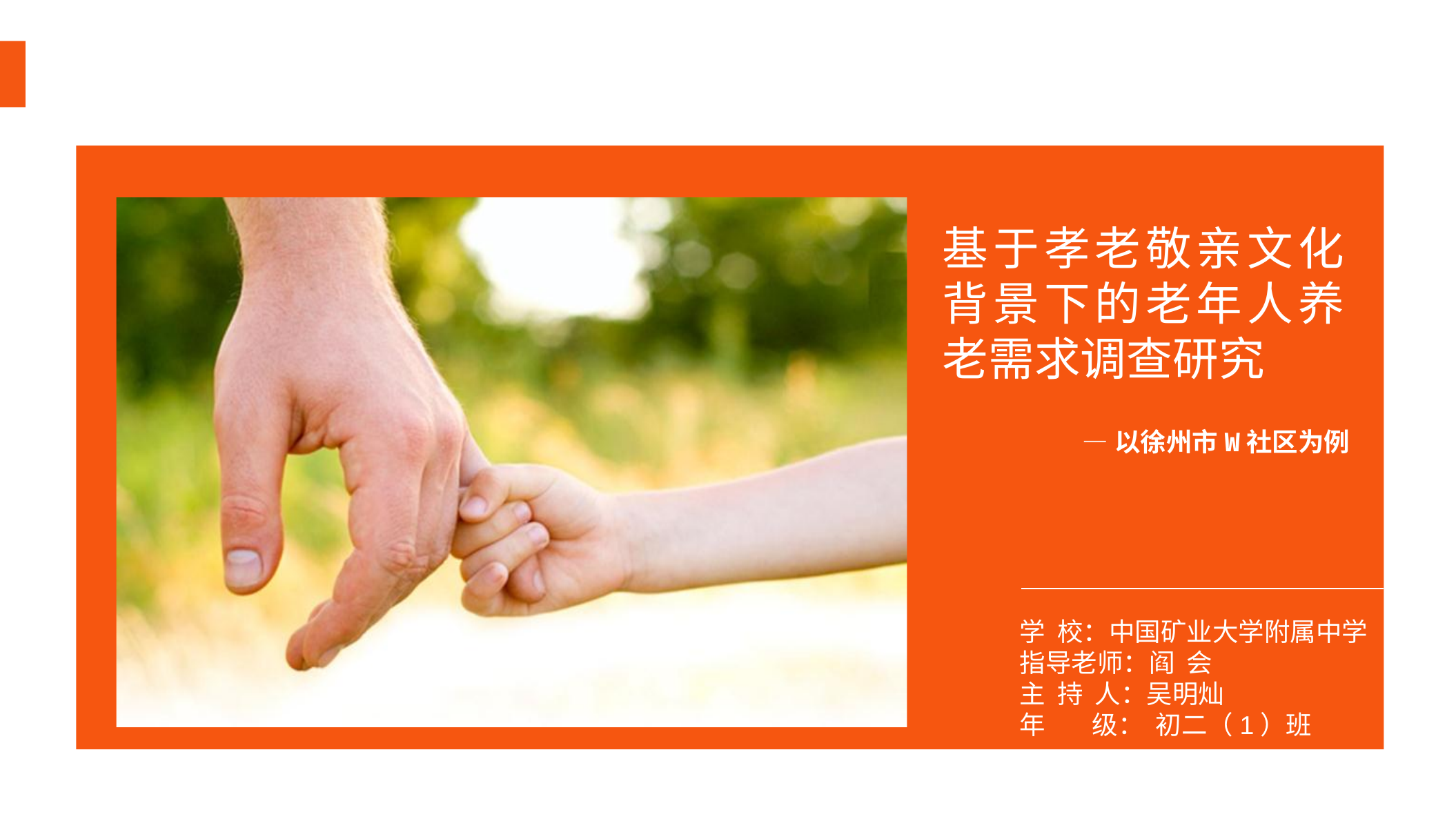

Click On Add Related Title Words
点击添加相关标题文字

基于孝老敬亲文化背景下的老年人养老需求调查研究
—以徐州市W社区为例
学  校：中国矿业大学附属中学
指导老师：阎  会
主  持  人：吴明灿
年        级：  初二（1）班